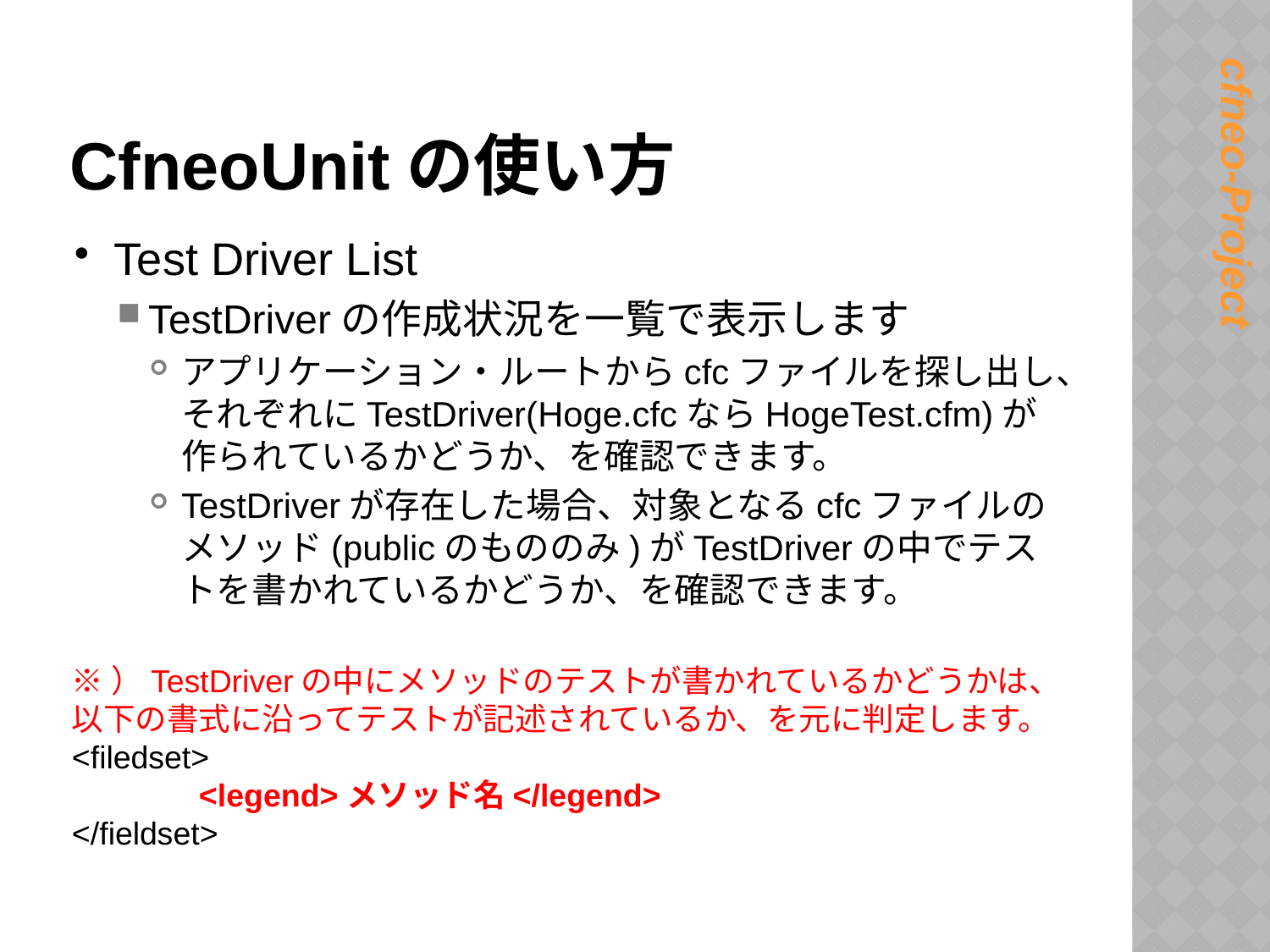

# CfneoUnitの使い方
Test Driver List
TestDriverの作成状況を一覧で表示します
アプリケーション・ルートからcfcファイルを探し出し、それぞれにTestDriver(Hoge.cfcならHogeTest.cfm)が作られているかどうか、を確認できます。
TestDriverが存在した場合、対象となるcfcファイルのメソッド(publicのもののみ)がTestDriverの中でテストを書かれているかどうか、を確認できます。
※）TestDriverの中にメソッドのテストが書かれているかどうかは、以下の書式に沿ってテストが記述されているか、を元に判定します。
<filedset>
	<legend>メソッド名</legend>
</fieldset>